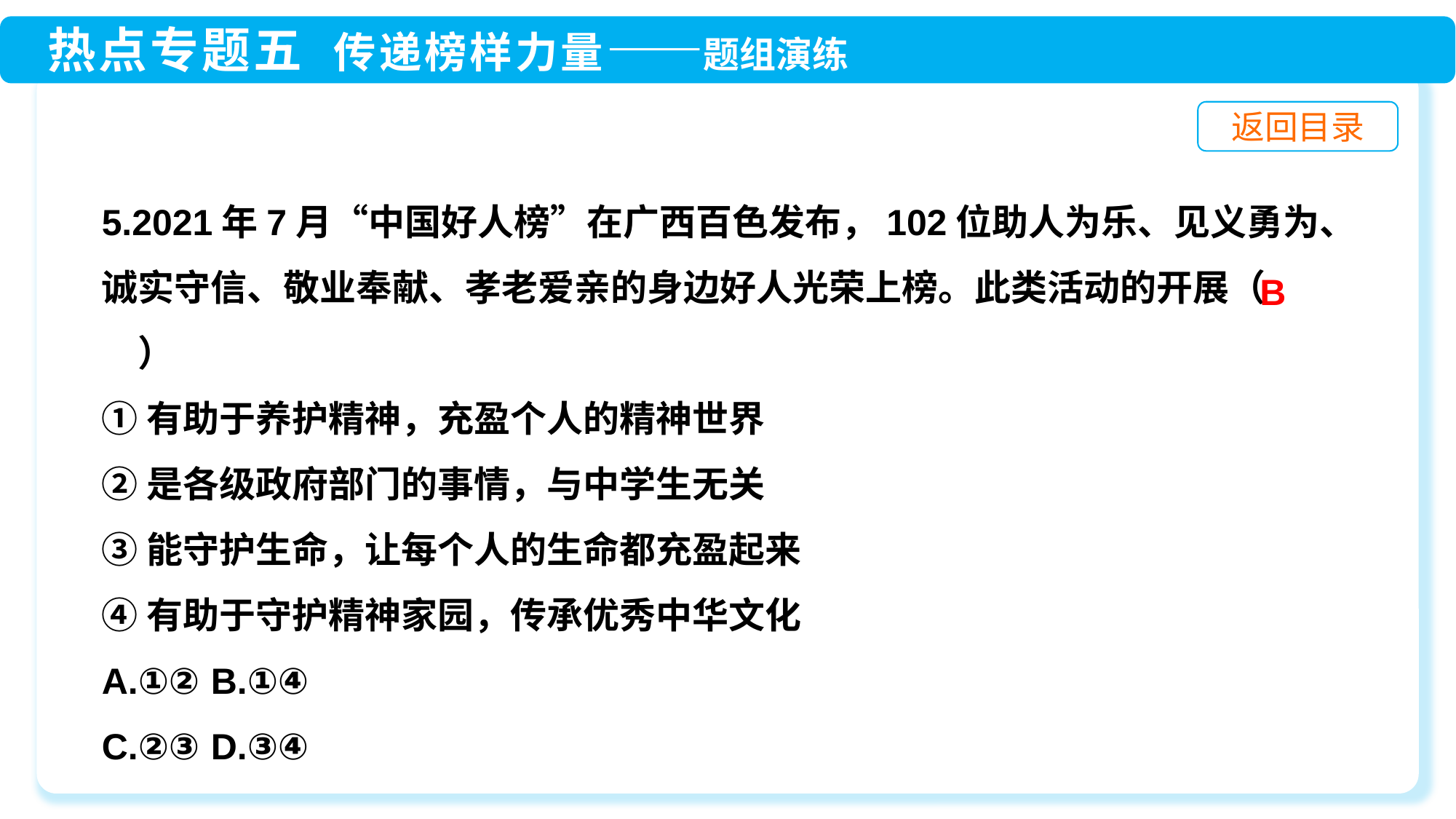

5.2021年7月“中国好人榜”在广西百色发布，102位助人为乐、见义勇为、诚实守信、敬业奉献、孝老爱亲的身边好人光荣上榜。此类活动的开展（　　）
①有助于养护精神，充盈个人的精神世界
②是各级政府部门的事情，与中学生无关
③能守护生命，让每个人的生命都充盈起来
④有助于守护精神家园，传承优秀中华文化
A.①②	B.①④
C.②③	D.③④
B